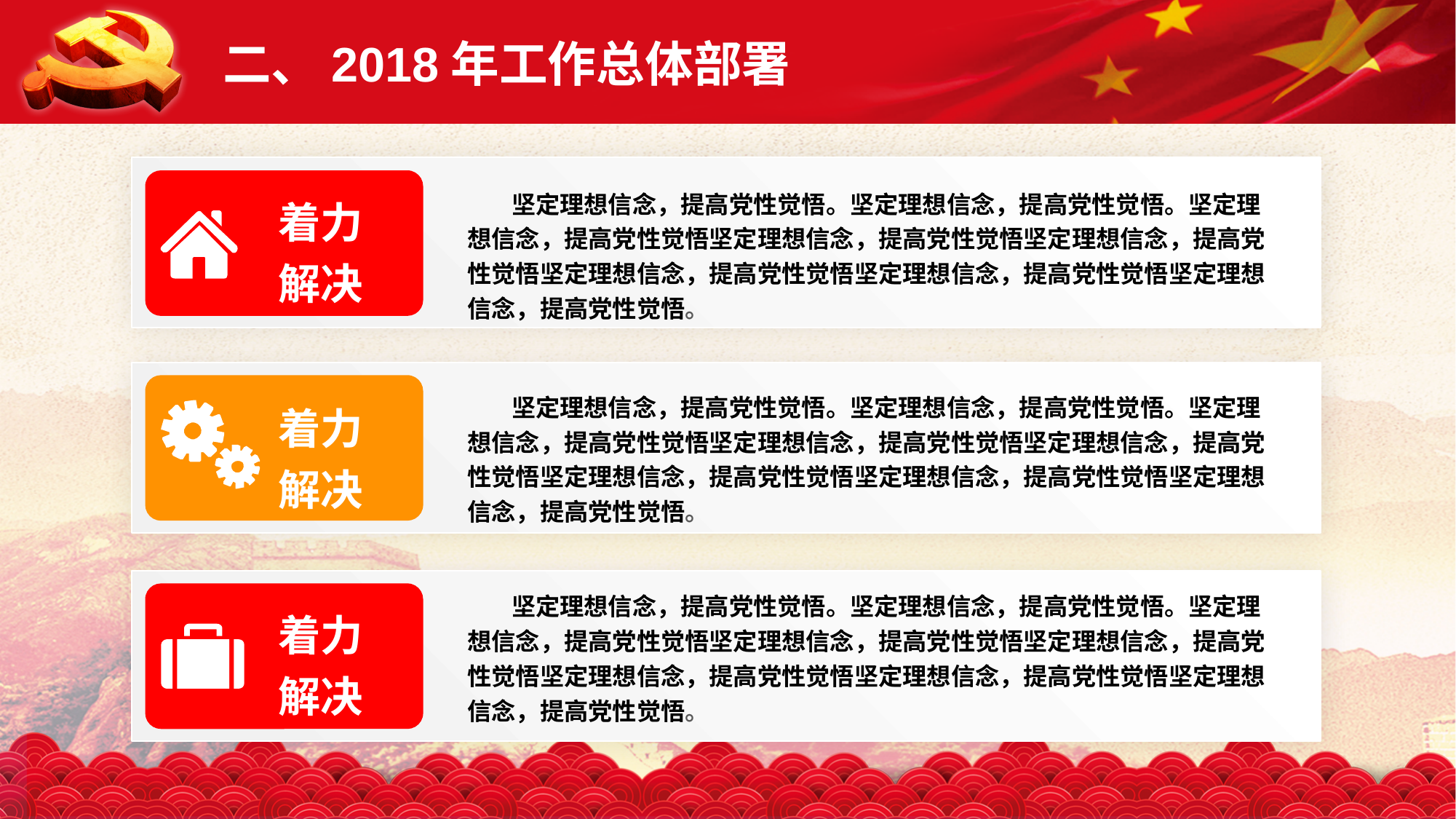

二、2018年工作总体部署

着力
解决

       坚定理想信念，提高党性觉悟。坚定理想信念，提高党性觉悟。坚定理想信念，提高党性觉悟坚定理想信念，提高党性觉悟坚定理想信念，提高党性觉悟坚定理想信念，提高党性觉悟坚定理想信念，提高党性觉悟坚定理想信念，提高党性觉悟。

着力
解决

       坚定理想信念，提高党性觉悟。坚定理想信念，提高党性觉悟。坚定理想信念，提高党性觉悟坚定理想信念，提高党性觉悟坚定理想信念，提高党性觉悟坚定理想信念，提高党性觉悟坚定理想信念，提高党性觉悟坚定理想信念，提高党性觉悟。

       坚定理想信念，提高党性觉悟。坚定理想信念，提高党性觉悟。坚定理想信念，提高党性觉悟坚定理想信念，提高党性觉悟坚定理想信念，提高党性觉悟坚定理想信念，提高党性觉悟坚定理想信念，提高党性觉悟坚定理想信念，提高党性觉悟。

着力
解决